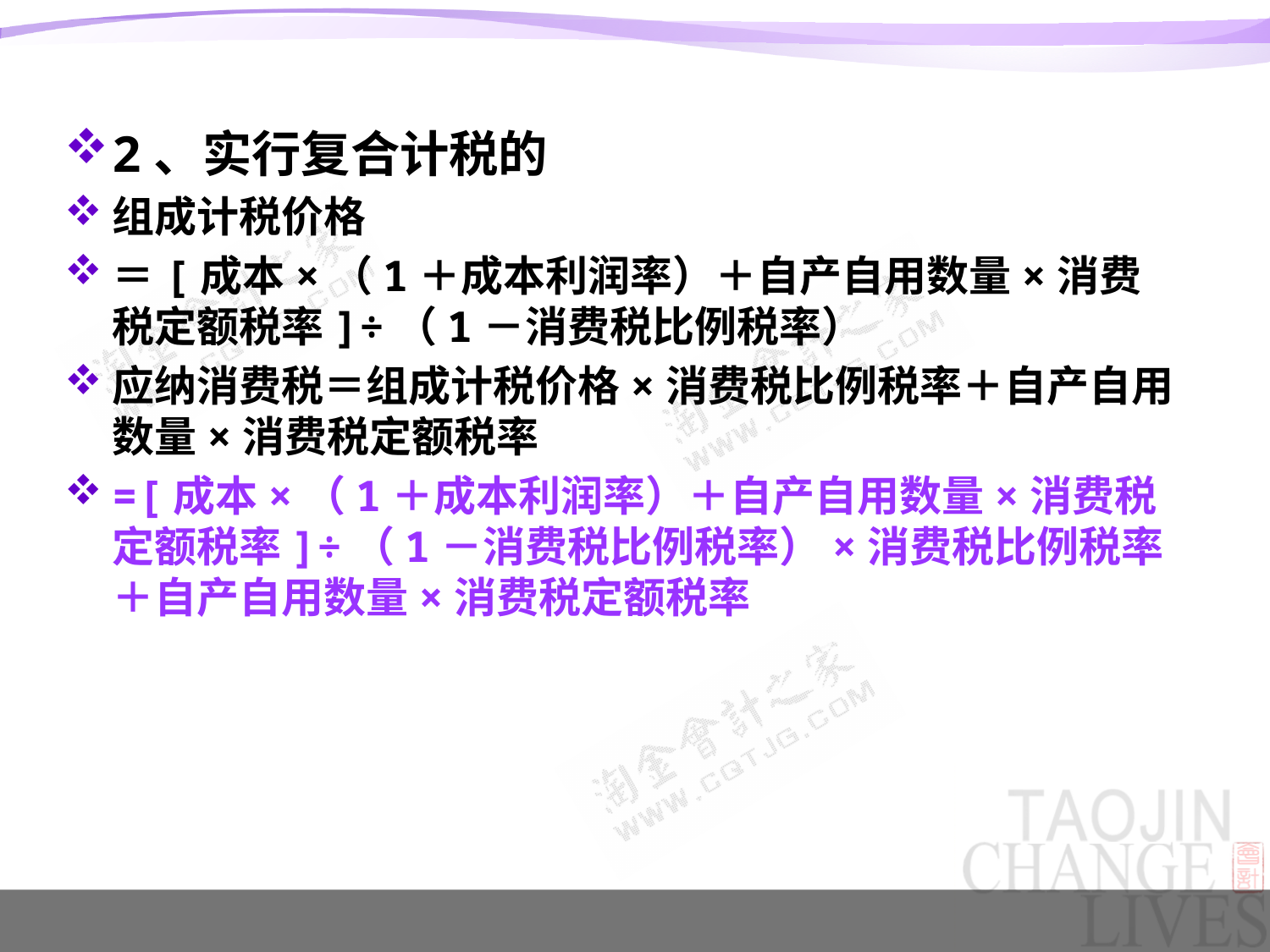

#
2、实行复合计税的
组成计税价格
＝[成本×（1＋成本利润率）＋自产自用数量×消费税定额税率]÷（1－消费税比例税率）
应纳消费税＝组成计税价格×消费税比例税率＋自产自用数量×消费税定额税率
=[成本×（1＋成本利润率）＋自产自用数量×消费税定额税率]÷（1－消费税比例税率）×消费税比例税率＋自产自用数量×消费税定额税率